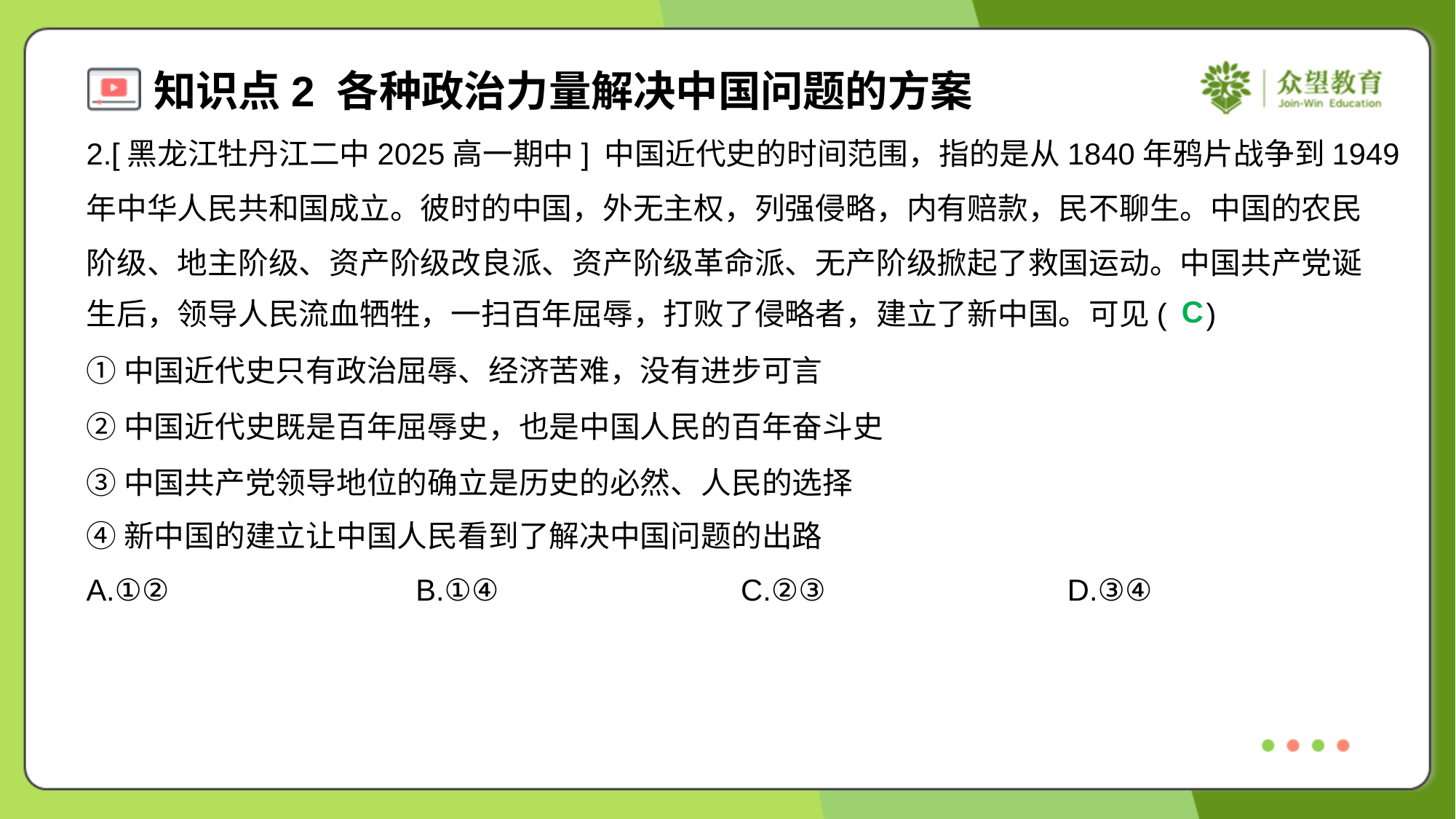

2.[黑龙江牡丹江二中2025高一期中] 中国近代史的时间范围，指的是从1840年鸦片战争到1949
年中华人民共和国成立。彼时的中国，外无主权，列强侵略，内有赔款，民不聊生。中国的农民
阶级、地主阶级、资产阶级改良派、资产阶级革命派、无产阶级掀起了救国运动。中国共产党诞
生后，领导人民流血牺牲，一扫百年屈辱，打败了侵略者，建立了新中国。可见(     )
C
①中国近代史只有政治屈辱、经济苦难，没有进步可言
②中国近代史既是百年屈辱史，也是中国人民的百年奋斗史
③中国共产党领导地位的确立是历史的必然、人民的选择
④新中国的建立让中国人民看到了解决中国问题的出路
A.①②	B.①④	C.②③	D.③④